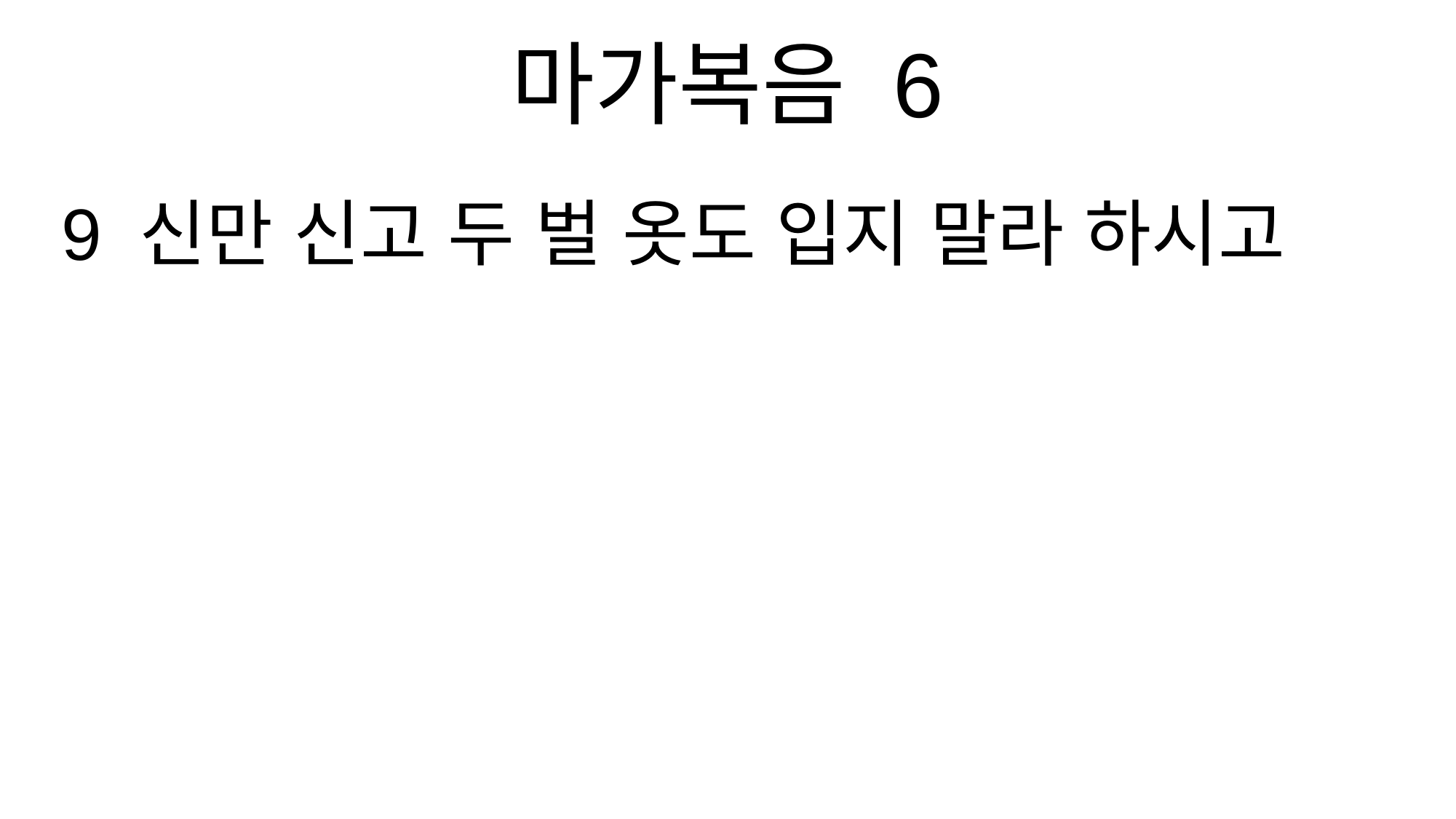

마가복음 6
9 신만 신고 두 벌 옷도 입지 말라 하시고